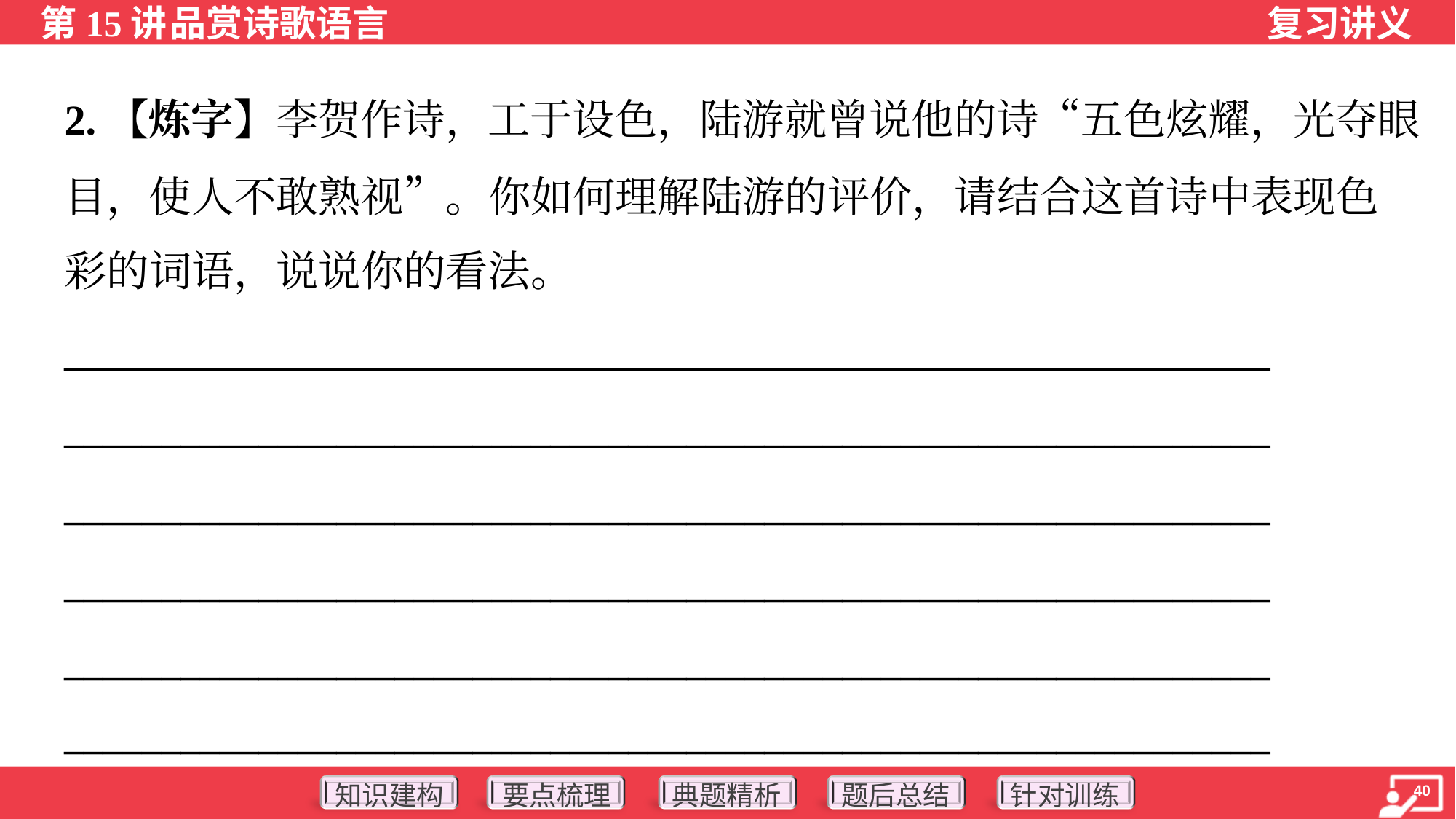

2.【炼字】李贺作诗，工于设色，陆游就曾说他的诗“五色炫耀，光夺眼
目，使人不敢熟视”。你如何理解陆游的评价，请结合这首诗中表现色
彩的词语，说说你的看法。
______________________________________________________________
______________________________________________________________
______________________________________________________________
______________________________________________________________
______________________________________________________________
______________________________________________________________